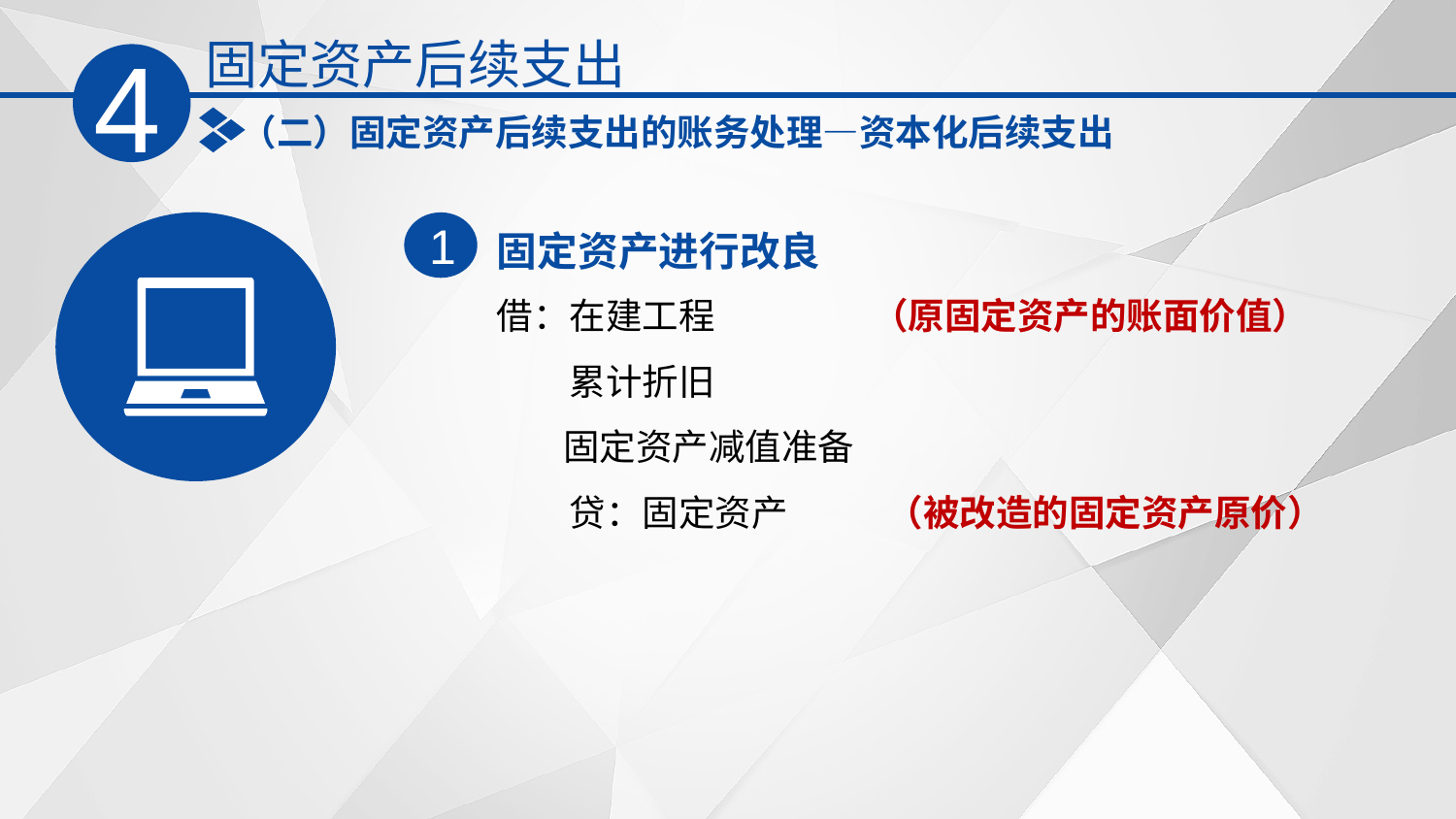

固定资产后续支出
4

（二）固定资产后续支出的账务处理—资本化后续支出

固定资产进行改良

1
借：在建工程                   （原固定资产的账面价值）
　　累计折旧
       固定资产减值准备
　　贷：固定资产            （被改造的固定资产原价）